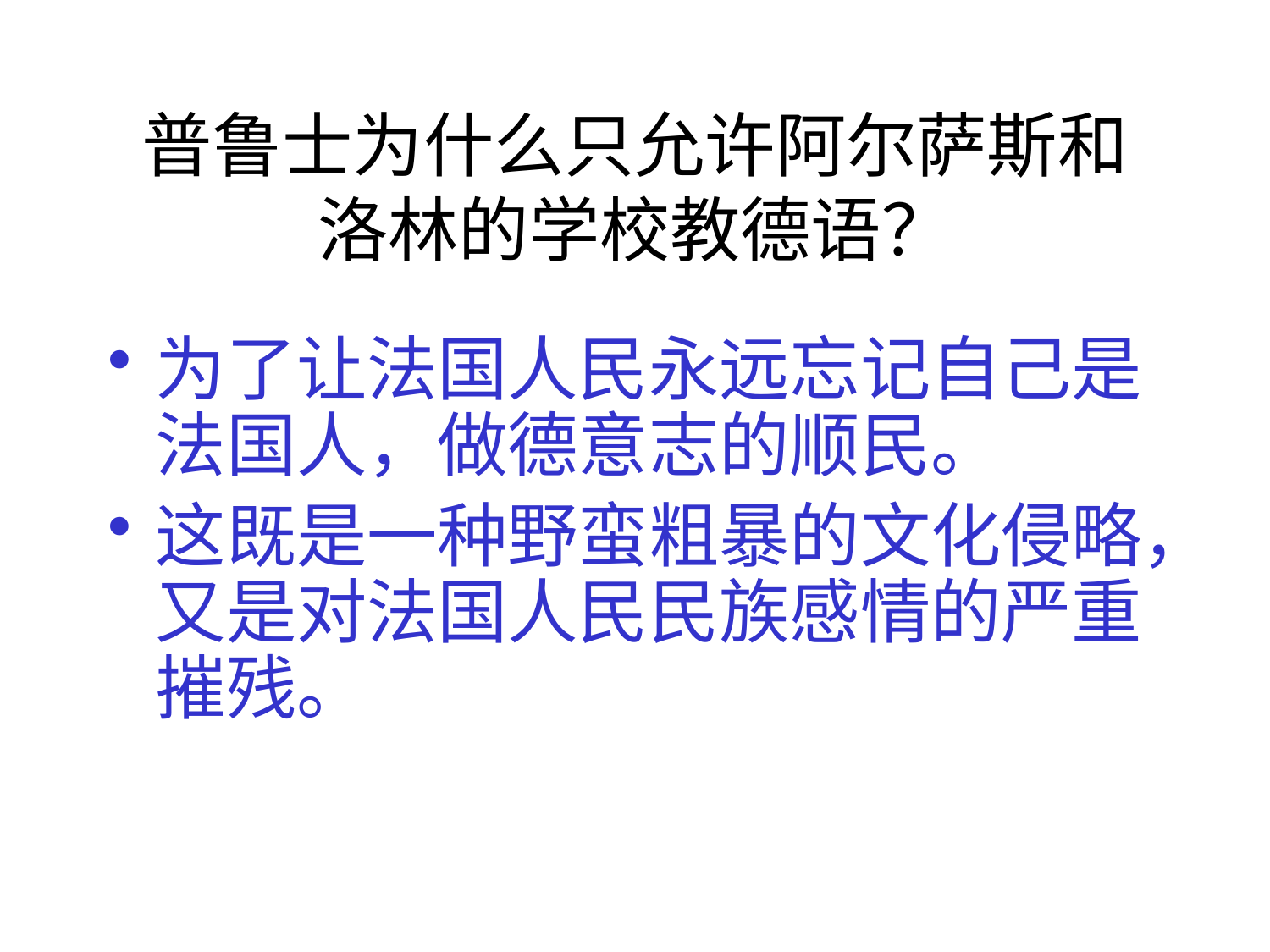

# 普鲁士为什么只允许阿尔萨斯和洛林的学校教德语？
为了让法国人民永远忘记自己是法国人，做德意志的顺民。
这既是一种野蛮粗暴的文化侵略，又是对法国人民民族感情的严重摧残。